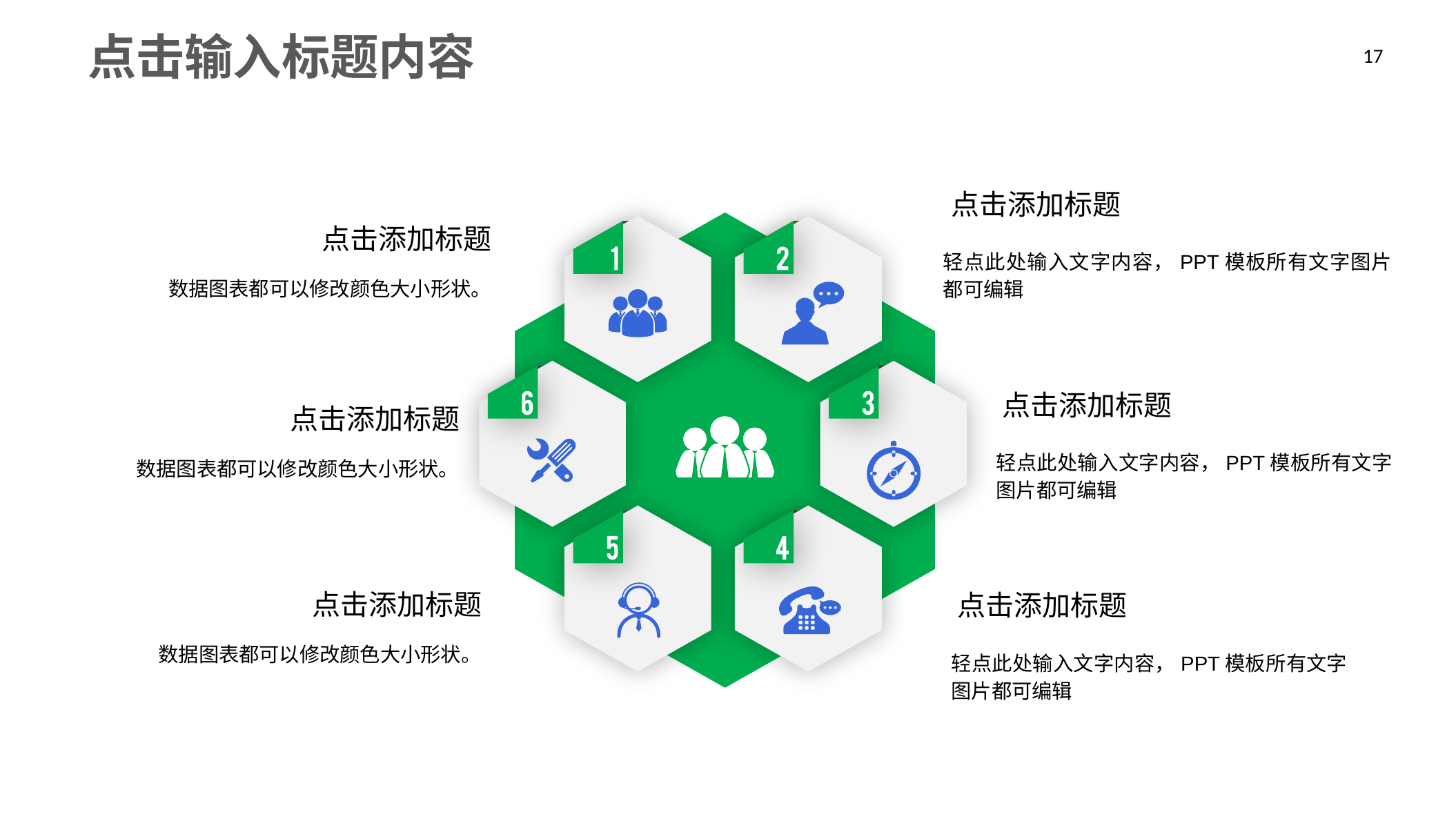

点击输入标题内容
17
点击添加标题
轻点此处输入文字内容，PPT模板所有文字图片都可编辑

点击添加标题
数据图表都可以修改颜色大小形状。

点击添加标题
轻点此处输入文字内容，PPT模板所有文字图片都可编辑
点击添加标题
数据图表都可以修改颜色大小形状。

点击添加标题
数据图表都可以修改颜色大小形状。
点击添加标题
轻点此处输入文字内容，PPT模板所有文字图片都可编辑